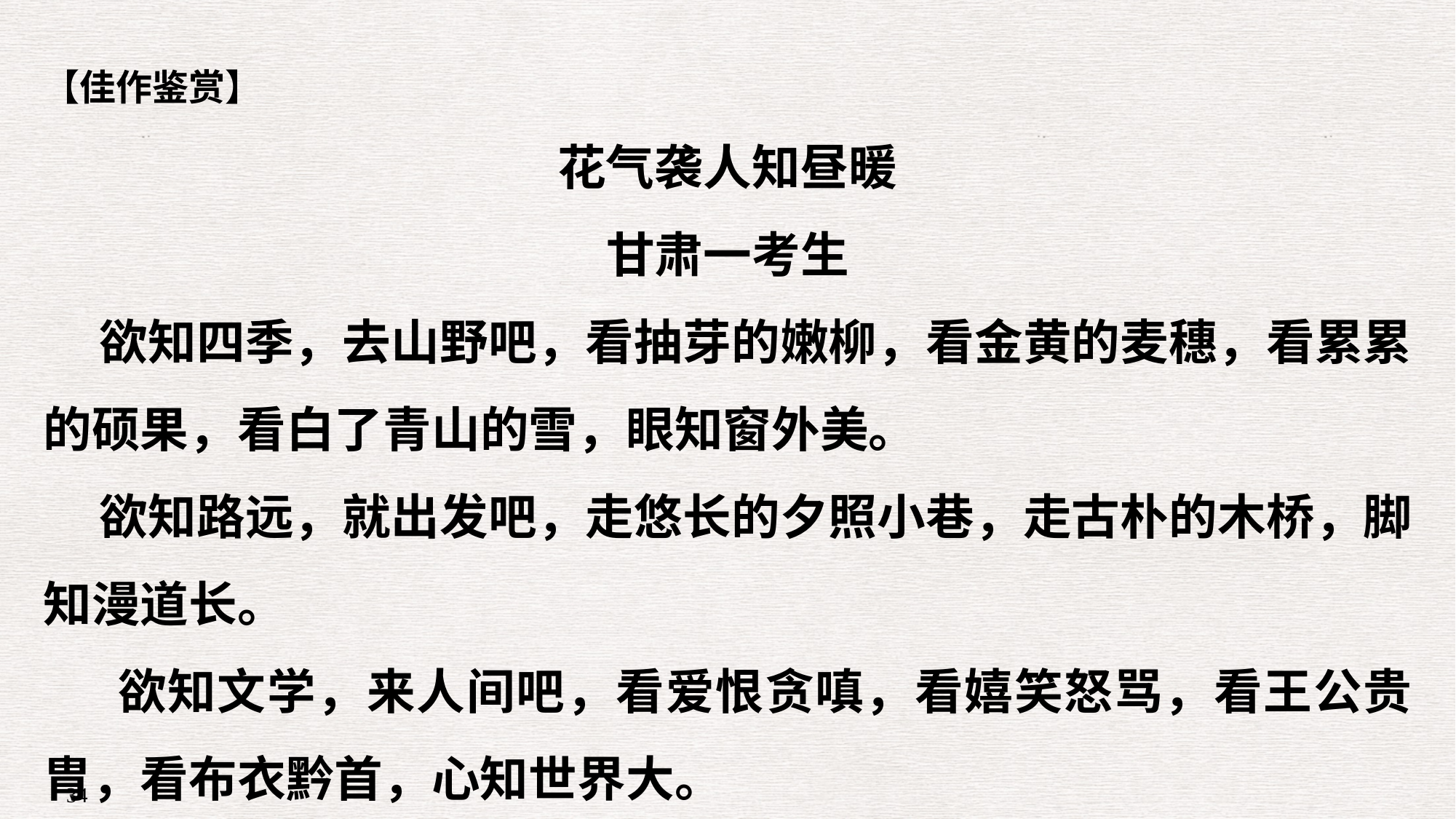

【佳作鉴赏】
花气袭人知昼暖
甘肃一考生
    欲知四季，去山野吧，看抽芽的嫩柳，看金黄的麦穗，看累累的硕果，看白了青山的雪，眼知窗外美。
    欲知路远，就出发吧，走悠长的夕照小巷，走古朴的木桥，脚知漫道长。
     欲知文学，来人间吧，看爱恨贪嗔，看嬉笑怒骂，看王公贵胄，看布衣黔首，心知世界大。